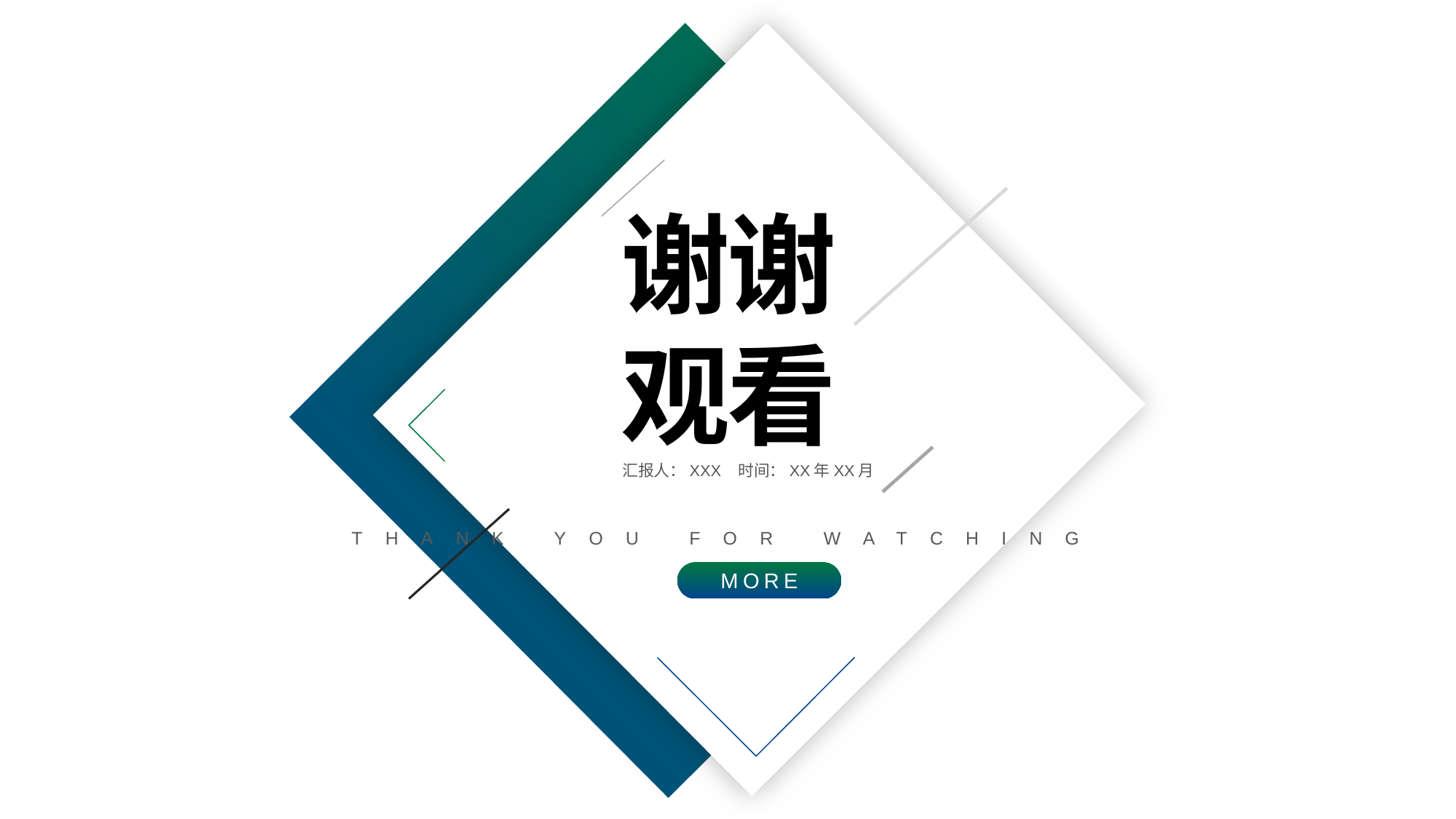

谢谢
观看
汇报人：XXX   时间：XX年XX月
THANK YOU FOR WATCHING
MORE